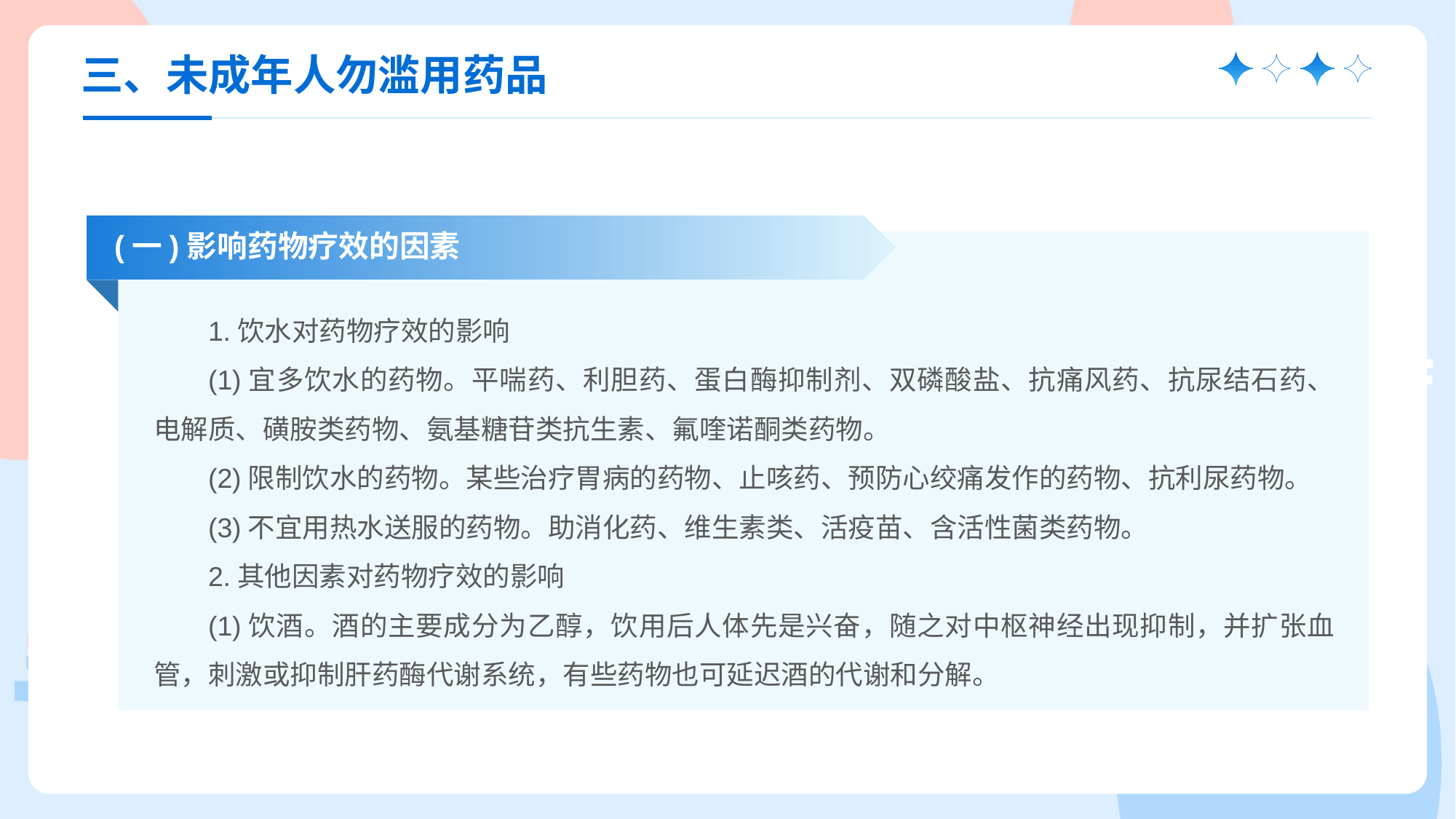

三、未成年人勿滥用药品
(一)影响药物疗效的因素

1.饮水对药物疗效的影响
(1)宜多饮水的药物。平喘药、利胆药、蛋白酶抑制剂、双磷酸盐、抗痛风药、抗尿结石药、电解质、磺胺类药物、氨基糖苷类抗生素、氟喹诺酮类药物。
(2)限制饮水的药物。某些治疗胃病的药物、止咳药、预防心绞痛发作的药物、抗利尿药物。
(3)不宜用热水送服的药物。助消化药、维生素类、活疫苗、含活性菌类药物。
2.其他因素对药物疗效的影响
(1)饮酒。酒的主要成分为乙醇，饮用后人体先是兴奋，随之对中枢神经出现抑制，并扩张血管，刺激或抑制肝药酶代谢系统，有些药物也可延迟酒的代谢和分解。